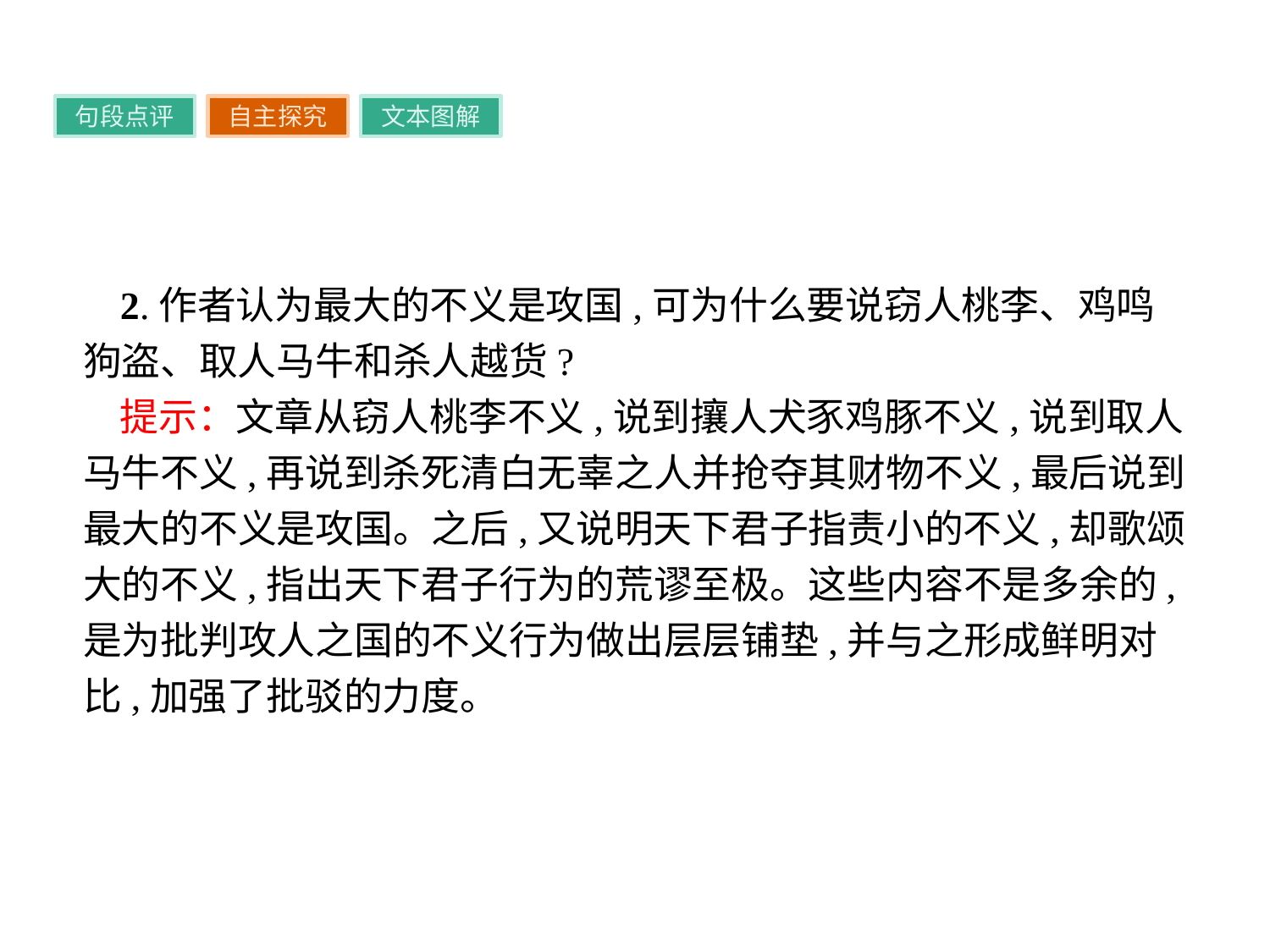

句段点评
自主探究
文本图解
2.作者认为最大的不义是攻国,可为什么要说窃人桃李、鸡鸣狗盗、取人马牛和杀人越货?
提示：文章从窃人桃李不义,说到攘人犬豕鸡豚不义,说到取人马牛不义,再说到杀死清白无辜之人并抢夺其财物不义,最后说到最大的不义是攻国。之后,又说明天下君子指责小的不义,却歌颂大的不义,指出天下君子行为的荒谬至极。这些内容不是多余的,是为批判攻人之国的不义行为做出层层铺垫,并与之形成鲜明对比,加强了批驳的力度。